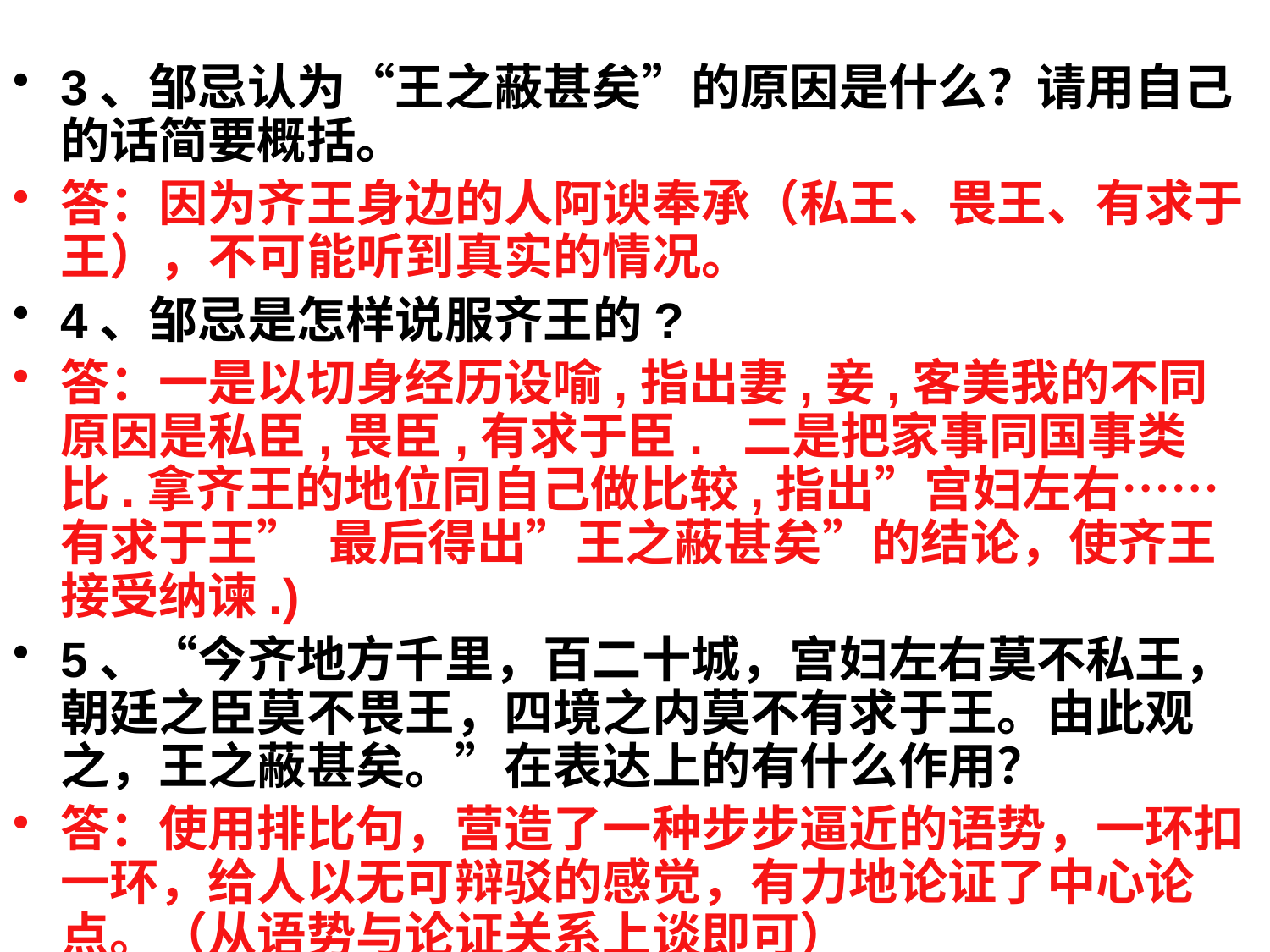

3、邹忌认为“王之蔽甚矣”的原因是什么？请用自己的话简要概括。
答：因为齐王身边的人阿谀奉承（私王、畏王、有求于王），不可能听到真实的情况。
4、邹忌是怎样说服齐王的?
答：一是以切身经历设喻,指出妻,妾,客美我的不同原因是私臣,畏臣,有求于臣.  二是把家事同国事类比.拿齐王的地位同自己做比较,指出”宫妇左右……有求于王”  最后得出”王之蔽甚矣”的结论，使齐王接受纳谏.)
5、“今齐地方千里，百二十城，宫妇左右莫不私王，朝廷之臣莫不畏王，四境之内莫不有求于王。由此观之，王之蔽甚矣。”在表达上的有什么作用？
答：使用排比句，营造了一种步步逼近的语势，一环扣一环，给人以无可辩驳的感觉，有力地论证了中心论点。（从语势与论证关系上谈即可）